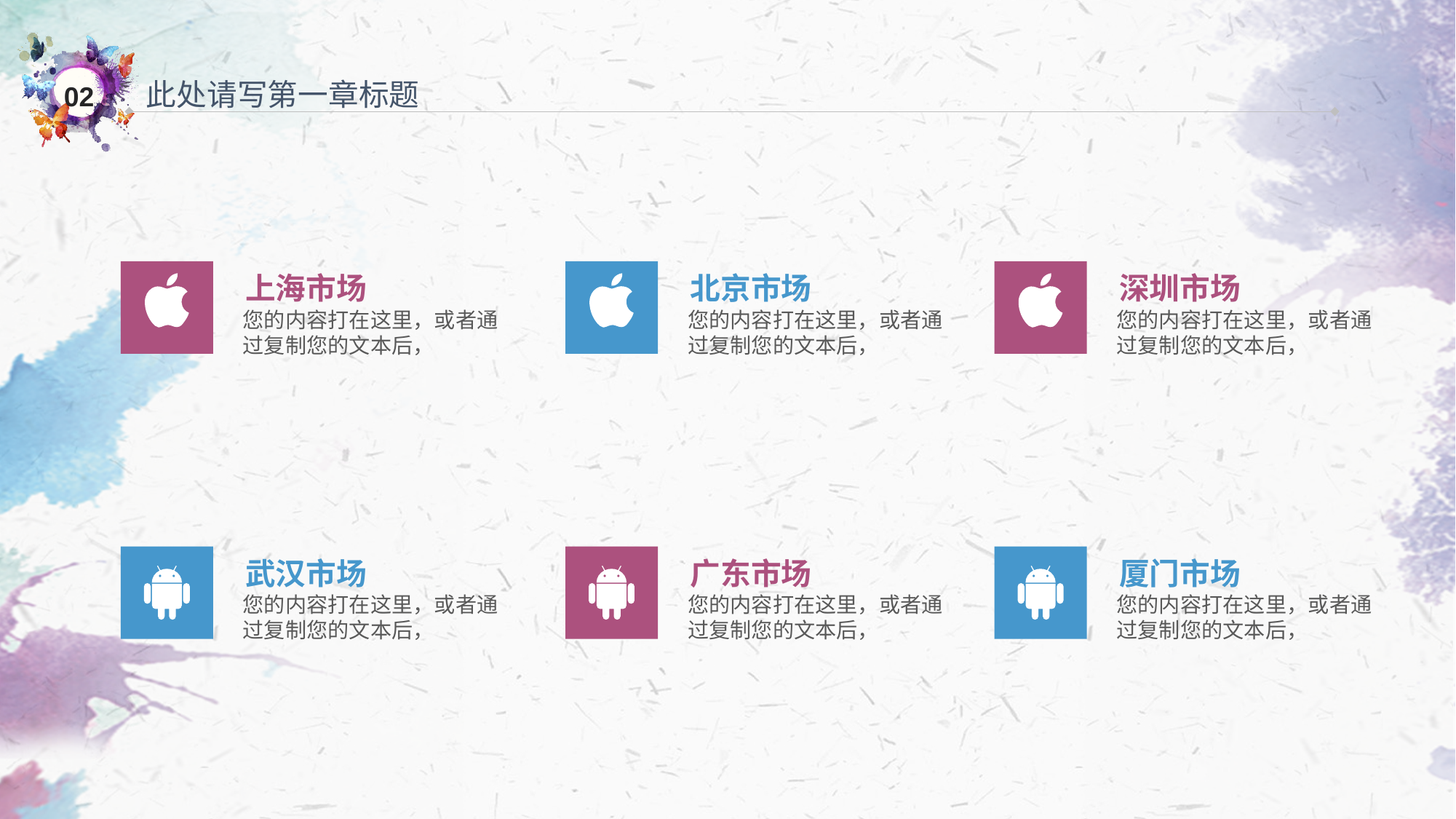

此处请写第一章标题
上海市场
您的内容打在这里，或者通过复制您的文本后，

北京市场
您的内容打在这里，或者通过复制您的文本后，

深圳市场
您的内容打在这里，或者通过复制您的文本后，

武汉市场
您的内容打在这里，或者通过复制您的文本后，

广东市场
您的内容打在这里，或者通过复制您的文本后，

厦门市场
您的内容打在这里，或者通过复制您的文本后，